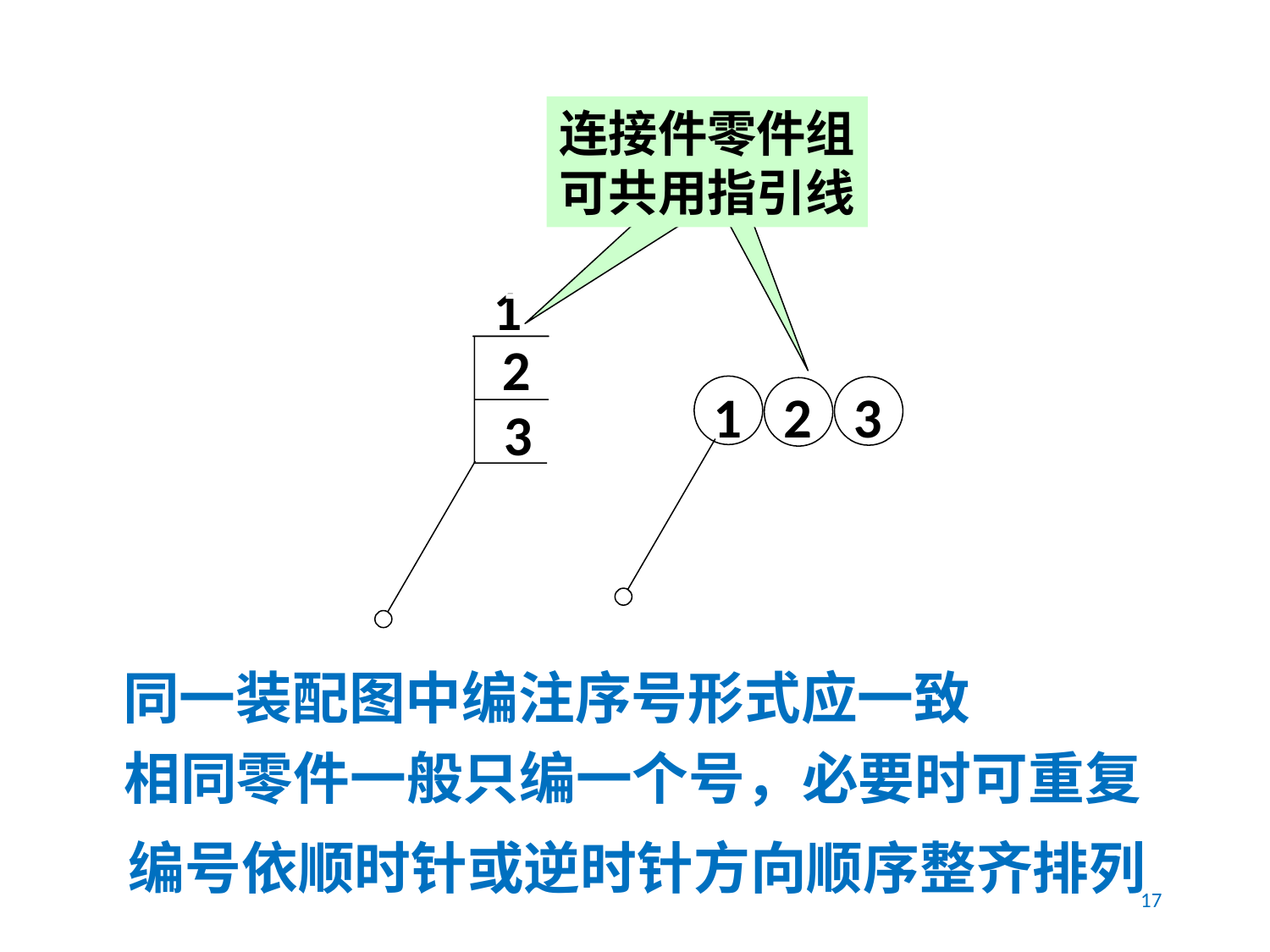

连接件零件组
可共用指引线

1
1
2

1
2
3

3
同一装配图中编注序号形式应一致
相同零件一般只编一个号，必要时可重复
编号依顺时针或逆时针方向顺序整齐排列
17